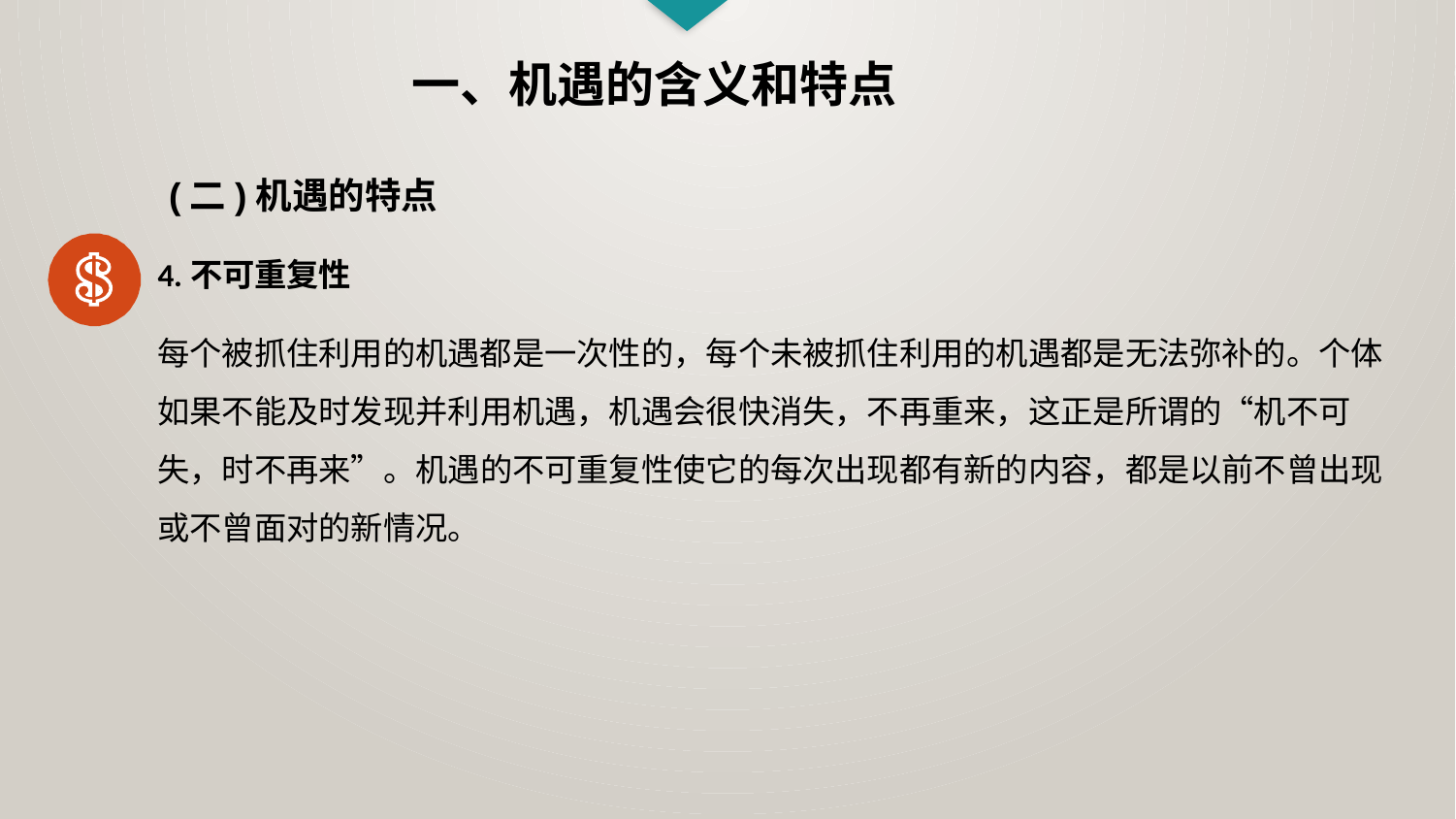

一、机遇的含义和特点
(二)机遇的特点

4.不可重复性

每个被抓住利用的机遇都是一次性的，每个未被抓住利用的机遇都是无法弥补的。个体如果不能及时发现并利用机遇，机遇会很快消失，不再重来，这正是所谓的“机不可失，时不再来”。机遇的不可重复性使它的每次出现都有新的内容，都是以前不曾出现或不曾面对的新情况。
69